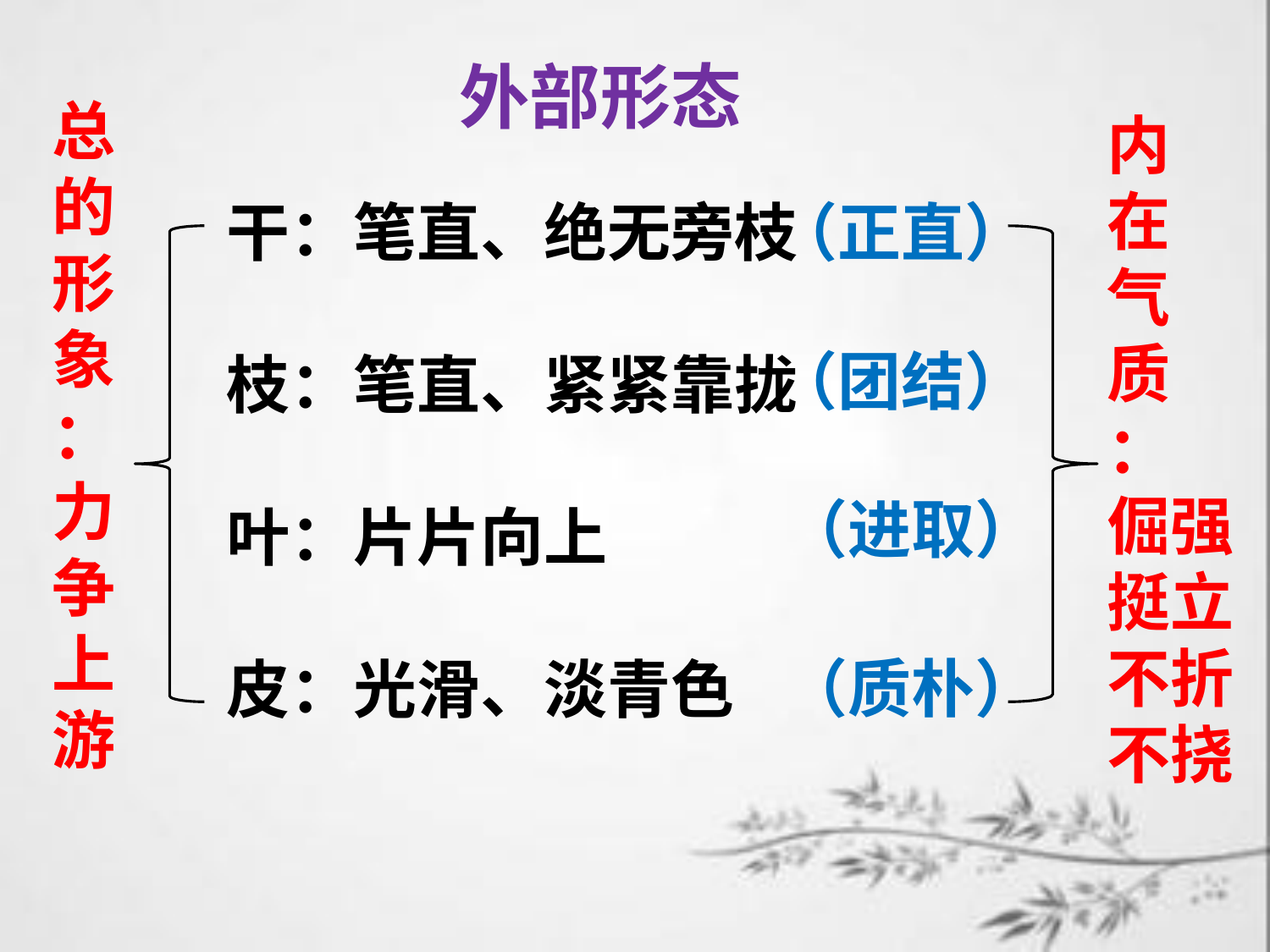

外部形态
总
的
形
象
：
力
争
上
游
内
在
气
质
：
倔强
挺立
不折
不挠
干：笔直、绝无旁枝
枝：笔直、紧紧靠拢
叶：片片向上
皮：光滑、淡青色
（正直）

（团结）
（进取）
（质朴）